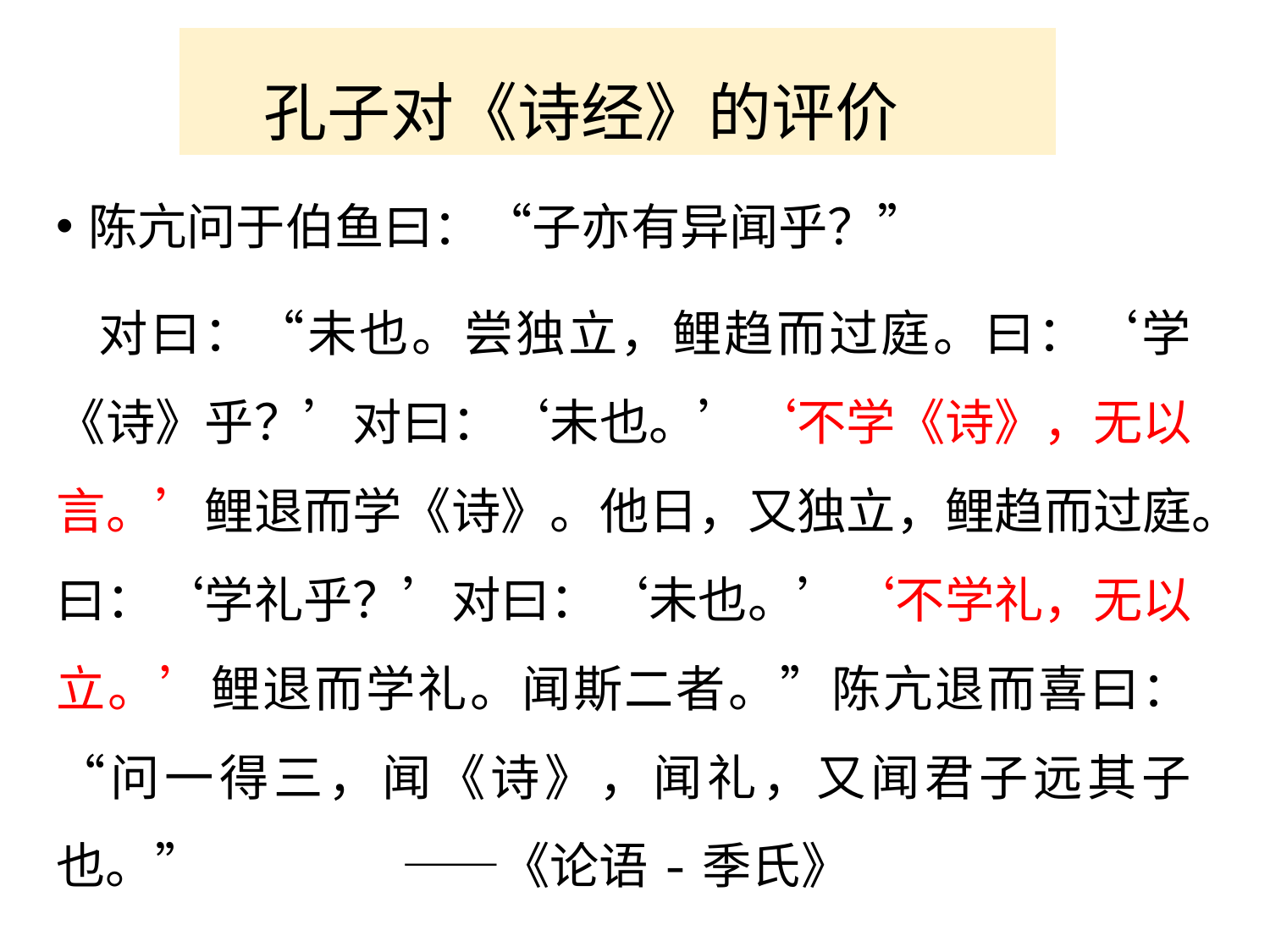

孔子对《诗经》的评价
陈亢问于伯鱼曰：“子亦有异闻乎？”
  对曰：“未也。尝独立，鲤趋而过庭。曰：‘学《诗》乎？’对曰：‘未也。’‘不学《诗》，无以言。’鲤退而学《诗》。他日，又独立，鲤趋而过庭。曰：‘学礼乎？’对曰：‘未也。’‘不学礼，无以立。’鲤退而学礼。闻斯二者。”陈亢退而喜曰：“问一得三，闻《诗》，闻礼，又闻君子远其子也。”                  ——《论语-季氏》